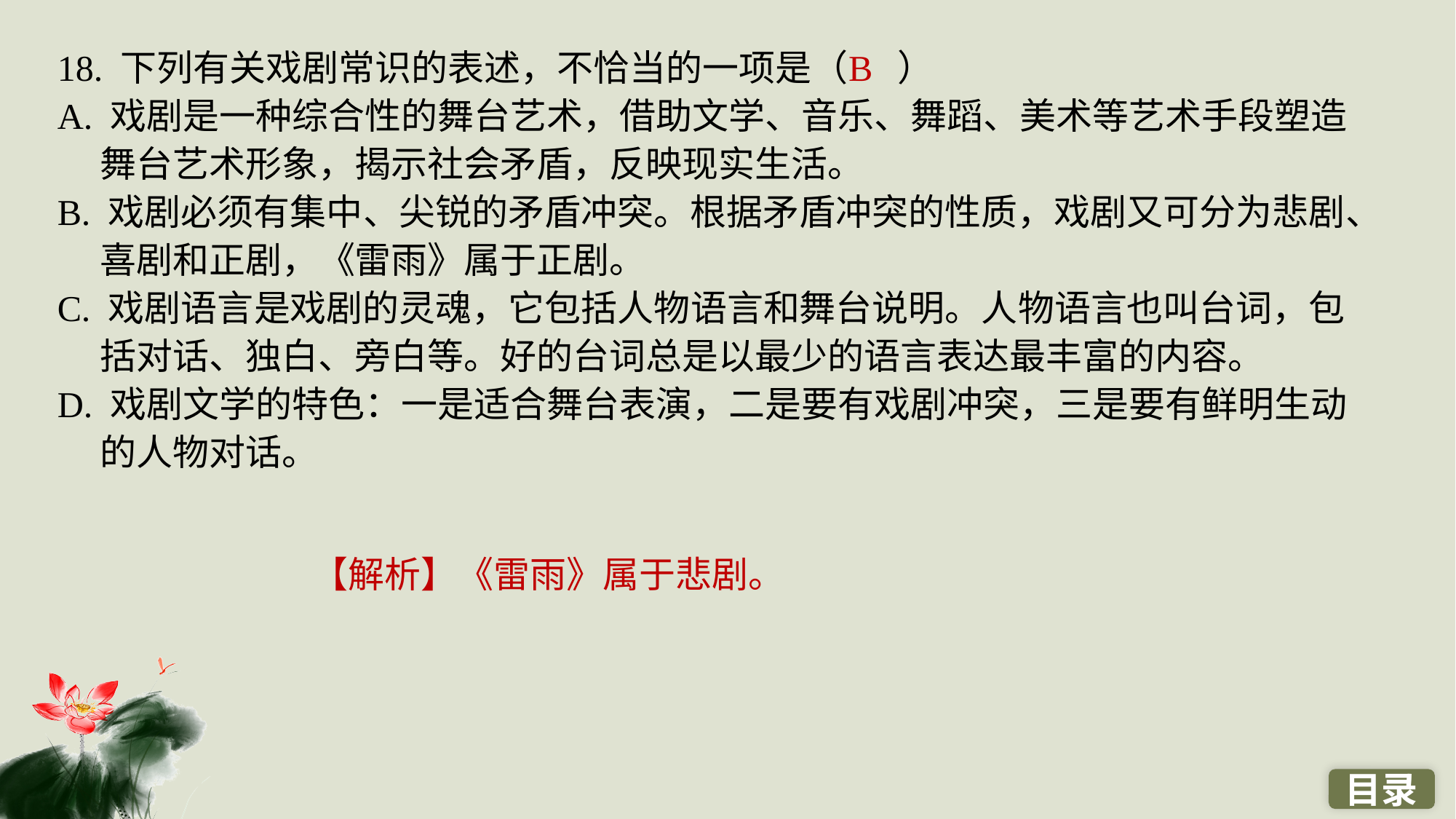

18. 下列有关戏剧常识的表述，不恰当的一项是（      ）
A. 戏剧是一种综合性的舞台艺术，借助文学、音乐、舞蹈、美术等艺术手段塑造舞台艺术形象，揭示社会矛盾，反映现实生活。
B. 戏剧必须有集中、尖锐的矛盾冲突。根据矛盾冲突的性质，戏剧又可分为悲剧、喜剧和正剧，《雷雨》属于正剧。
C. 戏剧语言是戏剧的灵魂，它包括人物语言和舞台说明。人物语言也叫台词，包括对话、独白、旁白等。好的台词总是以最少的语言表达最丰富的内容。
D. 戏剧文学的特色：一是适合舞台表演，二是要有戏剧冲突，三是要有鲜明生动的人物对话。
B
【解析】《雷雨》属于悲剧。